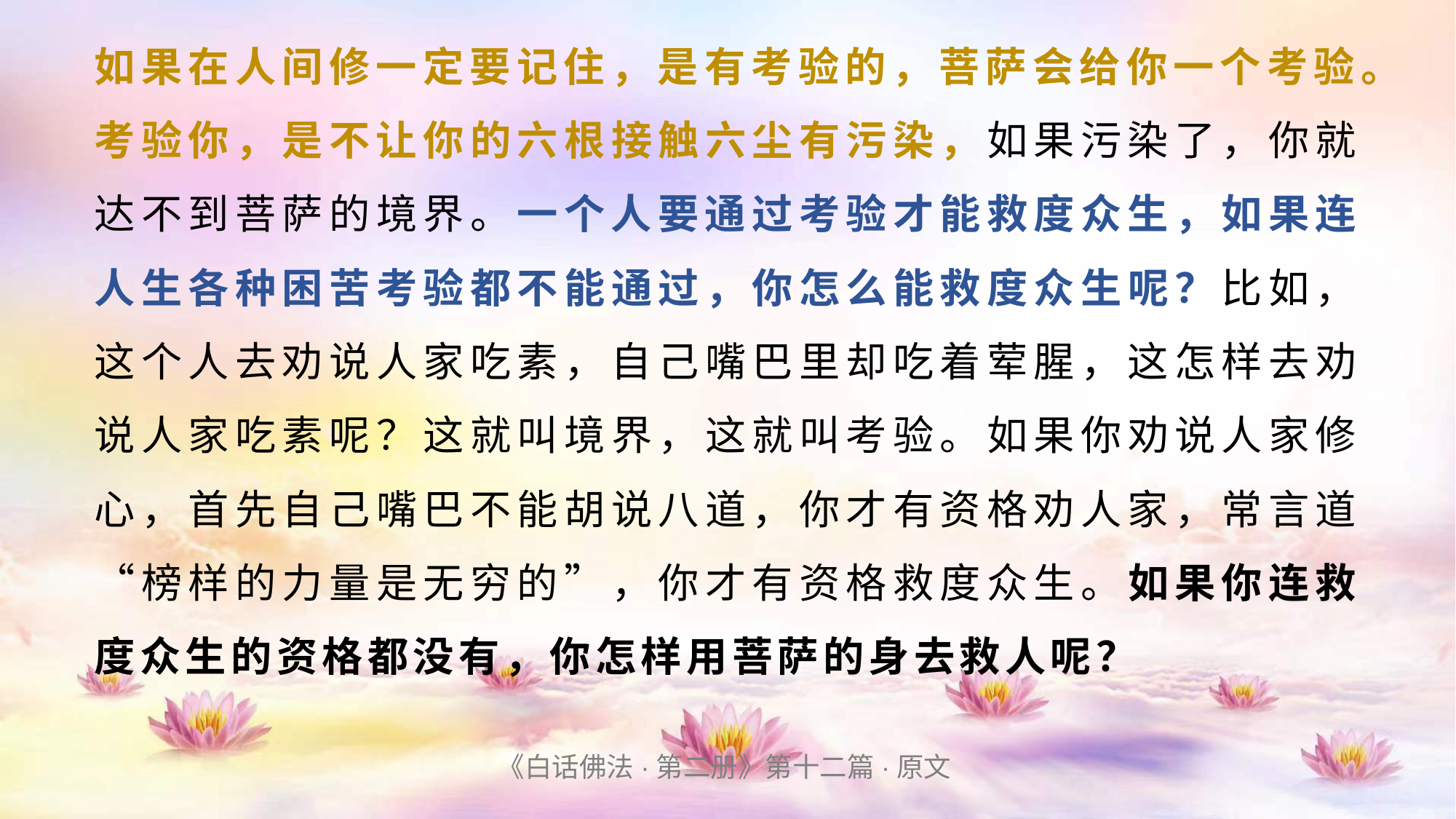

# 如果在人间修一定要记住，是有考验的，菩萨会给你一个考验。考验你，是不让你的六根接触六尘有污染，如果污染了，你就达不到菩萨的境界。一个人要通过考验才能救度众生，如果连人生各种困苦考验都不能通过，你怎么能救度众生呢？比如，这个人去劝说人家吃素，自己嘴巴里却吃着荤腥，这怎样去劝说人家吃素呢？这就叫境界，这就叫考验。如果你劝说人家修心，首先自己嘴巴不能胡说八道，你才有资格劝人家，常言道“榜样的力量是无穷的”，你才有资格救度众生。如果你连救度众生的资格都没有，你怎样用菩萨的身去救人呢？
《白话佛法·第二册》第十二篇·原文